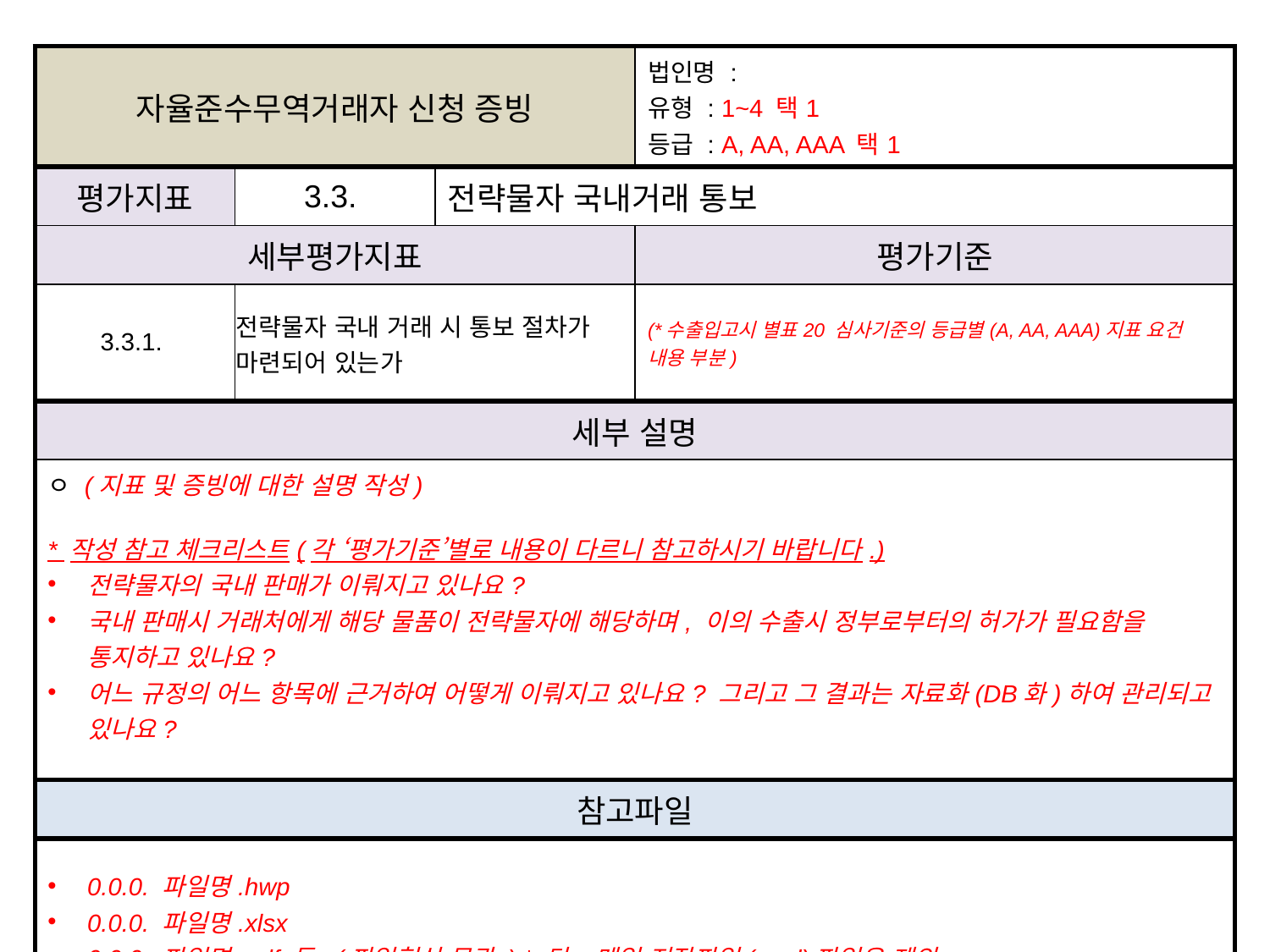

| 자율준수무역거래자 신청 증빙 |  |  | 법인명 : 유형 : 1~4 택1 등급 : A, AA, AAA 택1 |
| --- | --- | --- | --- |
| 평가지표 | 3.3. | 전략물자 국내거래 통보 |  |
| 세부평가지표 |  |  | 평가기준 |
| 3.3.1. | 전략물자 국내 거래 시 통보 절차가 마련되어 있는가 |  | (\*수출입고시 별표20 심사기준의 등급별(A, AA, AAA)지표 요건 내용 부분) |
| 세부 설명 |  |  |  |
| ㅇ (지표 및 증빙에 대한 설명 작성) \* 작성 참고 체크리스트(각 ‘평가기준’별로 내용이 다르니 참고하시기 바랍니다.) 전략물자의 국내 판매가 이뤄지고 있나요? 국내 판매시 거래처에게 해당 물품이 전략물자에 해당하며, 이의 수출시 정부로부터의 허가가 필요함을 통지하고 있나요? 어느 규정의 어느 항목에 근거하여 어떻게 이뤄지고 있나요? 그리고 그 결과는 자료화(DB화)하여 관리되고 있나요? |  |  |  |
| 참고파일 |  |  |  |
| 0.0.0. 파일명.hwp 0.0.0. 파일명.xlsx 0.0.0. 파일명.pdf 등. (파일형식 무관.) \* 단, 메일 저장파일(.eml)파일은 제외 |  |  |  |